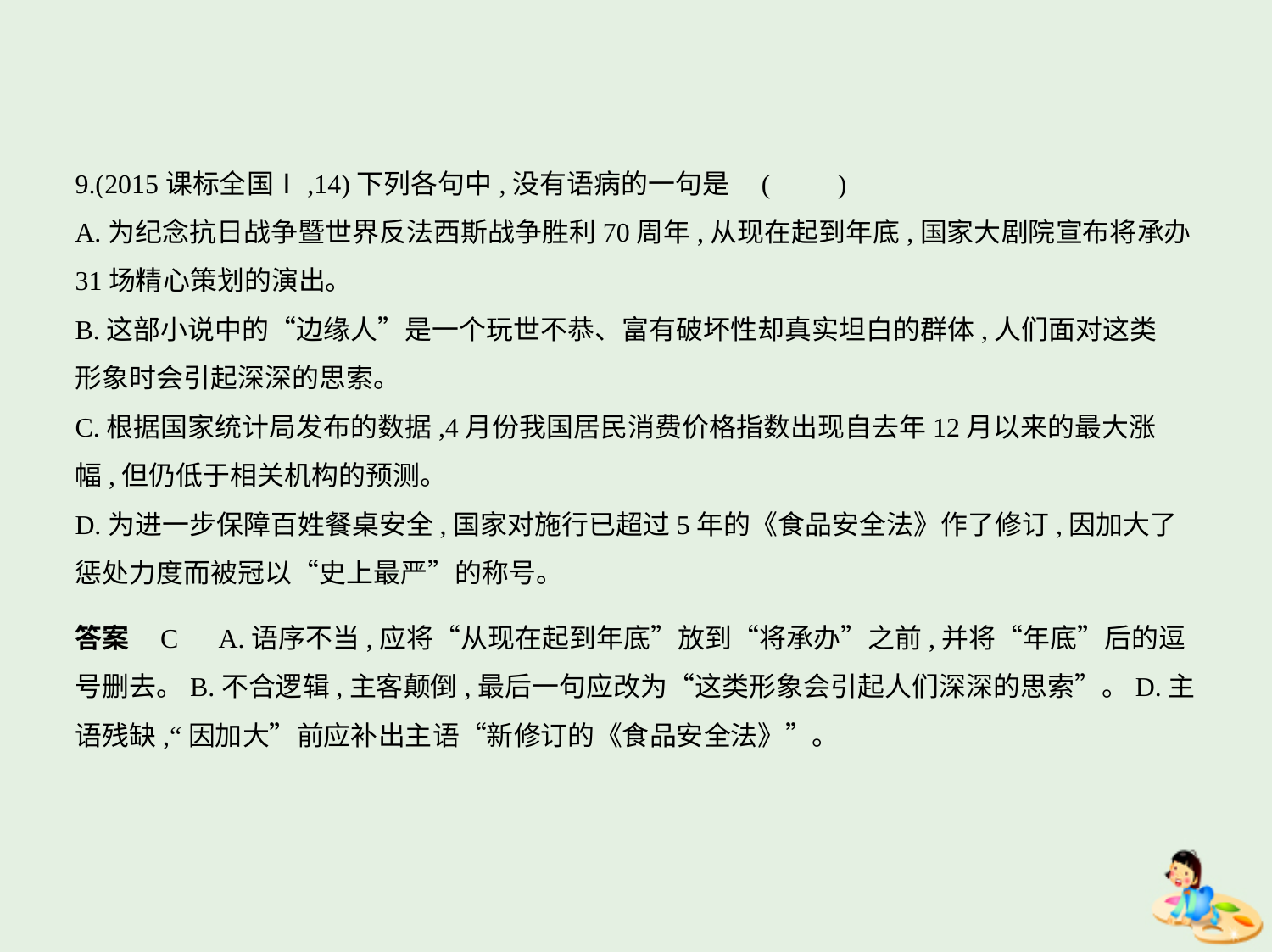

9.(2015课标全国Ⅰ,14)下列各句中,没有语病的一句是 (　　)
A.为纪念抗日战争暨世界反法西斯战争胜利70周年,从现在起到年底,国家大剧院宣布将承办
31场精心策划的演出。
B.这部小说中的“边缘人”是一个玩世不恭、富有破坏性却真实坦白的群体,人们面对这类
形象时会引起深深的思索。
C.根据国家统计局发布的数据,4月份我国居民消费价格指数出现自去年12月以来的最大涨
幅,但仍低于相关机构的预测。
D.为进一步保障百姓餐桌安全,国家对施行已超过5年的《食品安全法》作了修订,因加大了
惩处力度而被冠以“史上最严”的称号。
答案    C　A.语序不当,应将“从现在起到年底”放到“将承办”之前,并将“年底”后的逗
号删去。B.不合逻辑,主客颠倒,最后一句应改为“这类形象会引起人们深深的思索”。D.主
语残缺,“因加大”前应补出主语“新修订的《食品安全法》”。